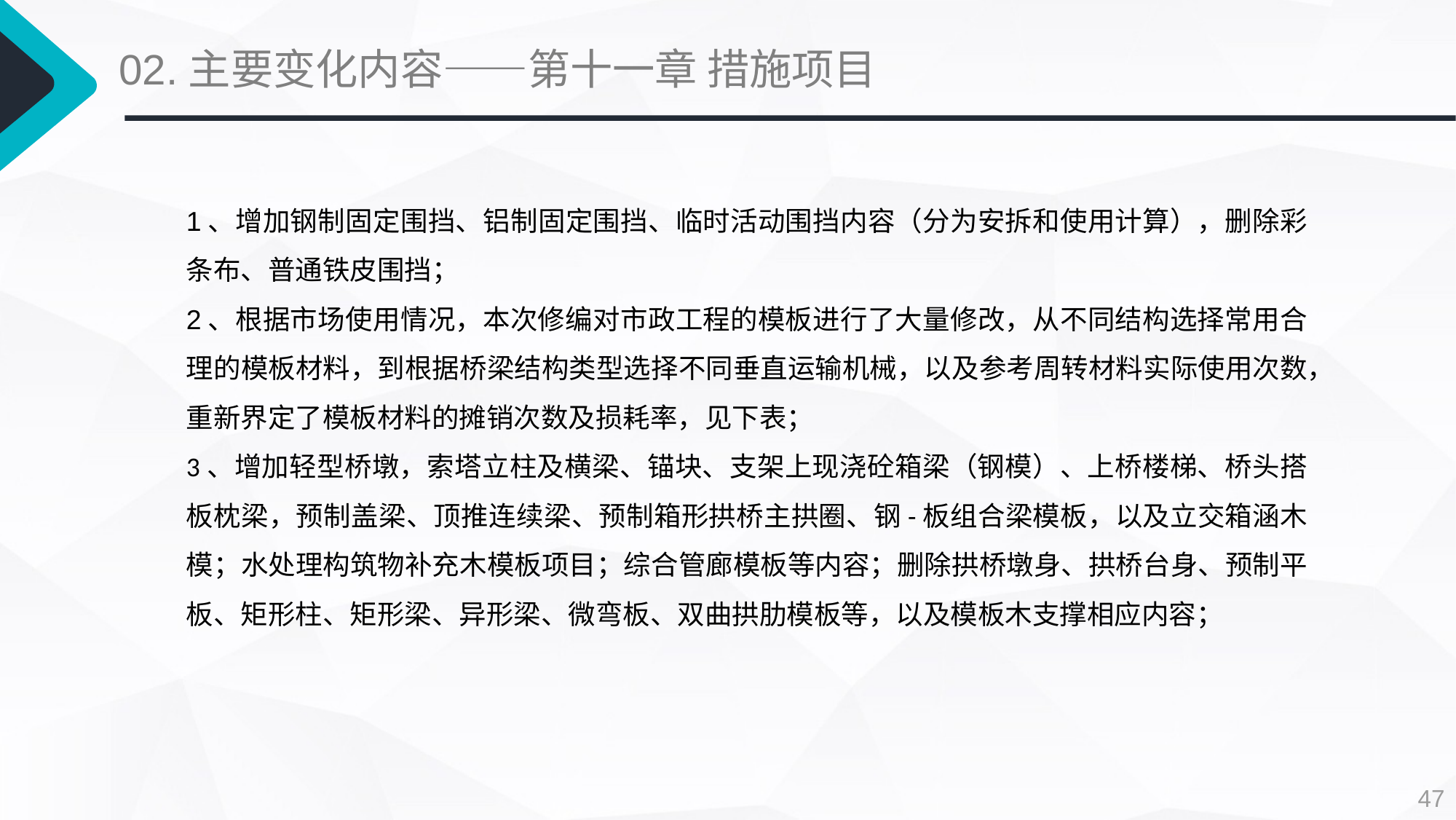

02.主要变化内容——第十一章 措施项目
1、增加钢制固定围挡、铝制固定围挡、临时活动围挡内容（分为安拆和使用计算），删除彩条布、普通铁皮围挡；
2、根据市场使用情况，本次修编对市政工程的模板进行了大量修改，从不同结构选择常用合理的模板材料，到根据桥梁结构类型选择不同垂直运输机械，以及参考周转材料实际使用次数，重新界定了模板材料的摊销次数及损耗率，见下表；
3、增加轻型桥墩，索塔立柱及横梁、锚块、支架上现浇砼箱梁（钢模）、上桥楼梯、桥头搭板枕梁，预制盖梁、顶推连续梁、预制箱形拱桥主拱圈、钢-板组合梁模板，以及立交箱涵木模；水处理构筑物补充木模板项目；综合管廊模板等内容；删除拱桥墩身、拱桥台身、预制平板、矩形柱、矩形梁、异形梁、微弯板、双曲拱肋模板等，以及模板木支撑相应内容；
47